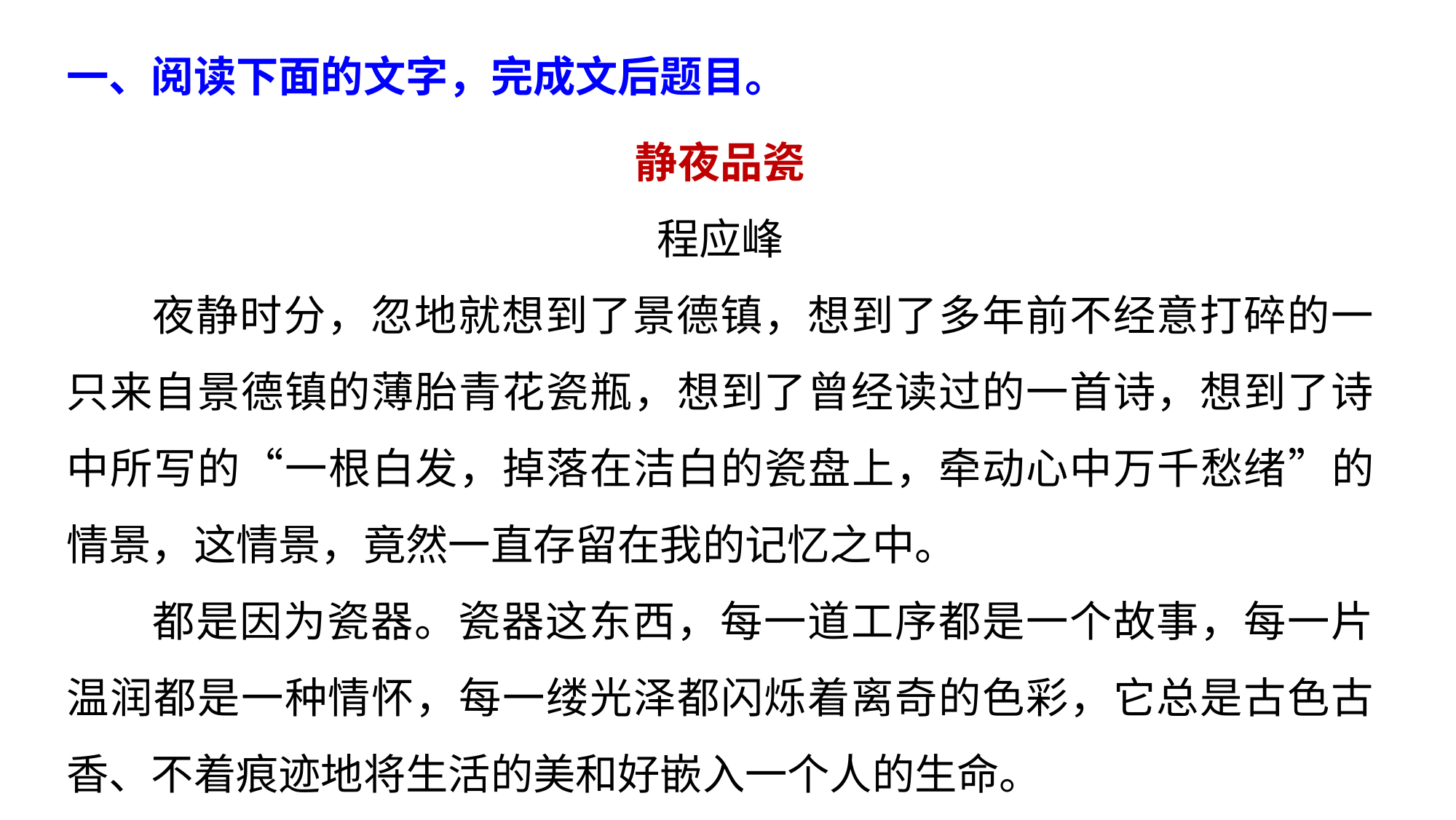

一、阅读下面的文字，完成文后题目。
静夜品瓷
程应峰
夜静时分，忽地就想到了景德镇，想到了多年前不经意打碎的一只来自景德镇的薄胎青花瓷瓶，想到了曾经读过的一首诗，想到了诗中所写的“一根白发，掉落在洁白的瓷盘上，牵动心中万千愁绪”的情景，这情景，竟然一直存留在我的记忆之中。
都是因为瓷器。瓷器这东西，每一道工序都是一个故事，每一片温润都是一种情怀，每一缕光泽都闪烁着离奇的色彩，它总是古色古香、不着痕迹地将生活的美和好嵌入一个人的生命。